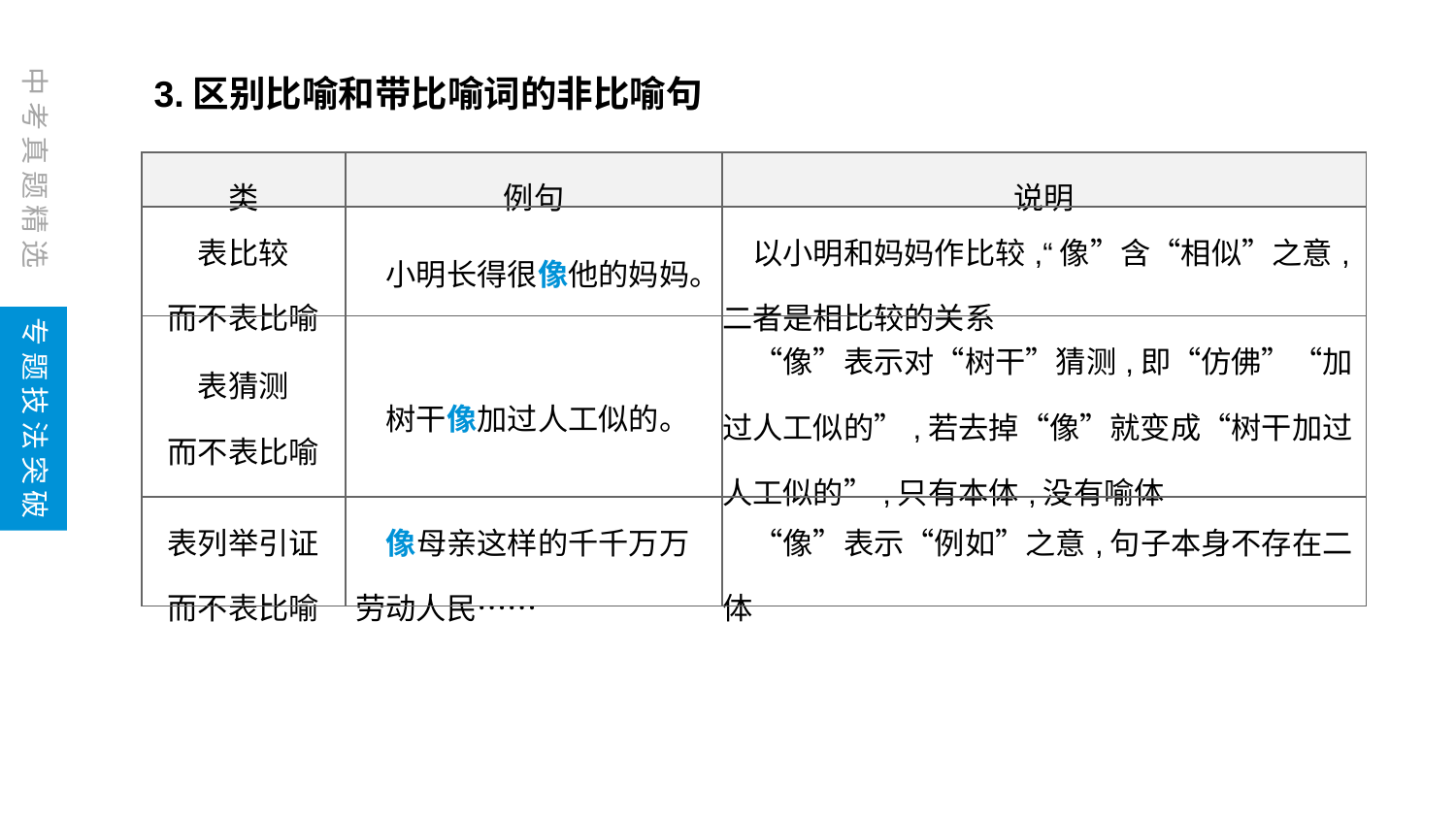

中考真题精选
3.区别比喻和带比喻词的非比喻句
| 类 | 例句 | 说明 |
| --- | --- | --- |
| 表比较 而不表比喻 | 小明长得很像他的妈妈。 | 以小明和妈妈作比较,“像”含“相似”之意,二者是相比较的关系 |
| 表猜测 而不表比喻 | 树干像加过人工似的。 | “像”表示对“树干”猜测,即“仿佛”“加过人工似的”,若去掉“像”就变成“树干加过人工似的”,只有本体,没有喻体 |
| 表列举引证 而不表比喻 | 像母亲这样的千千万万劳动人民…… | “像”表示“例如”之意,句子本身不存在二体 |

专题技法突破